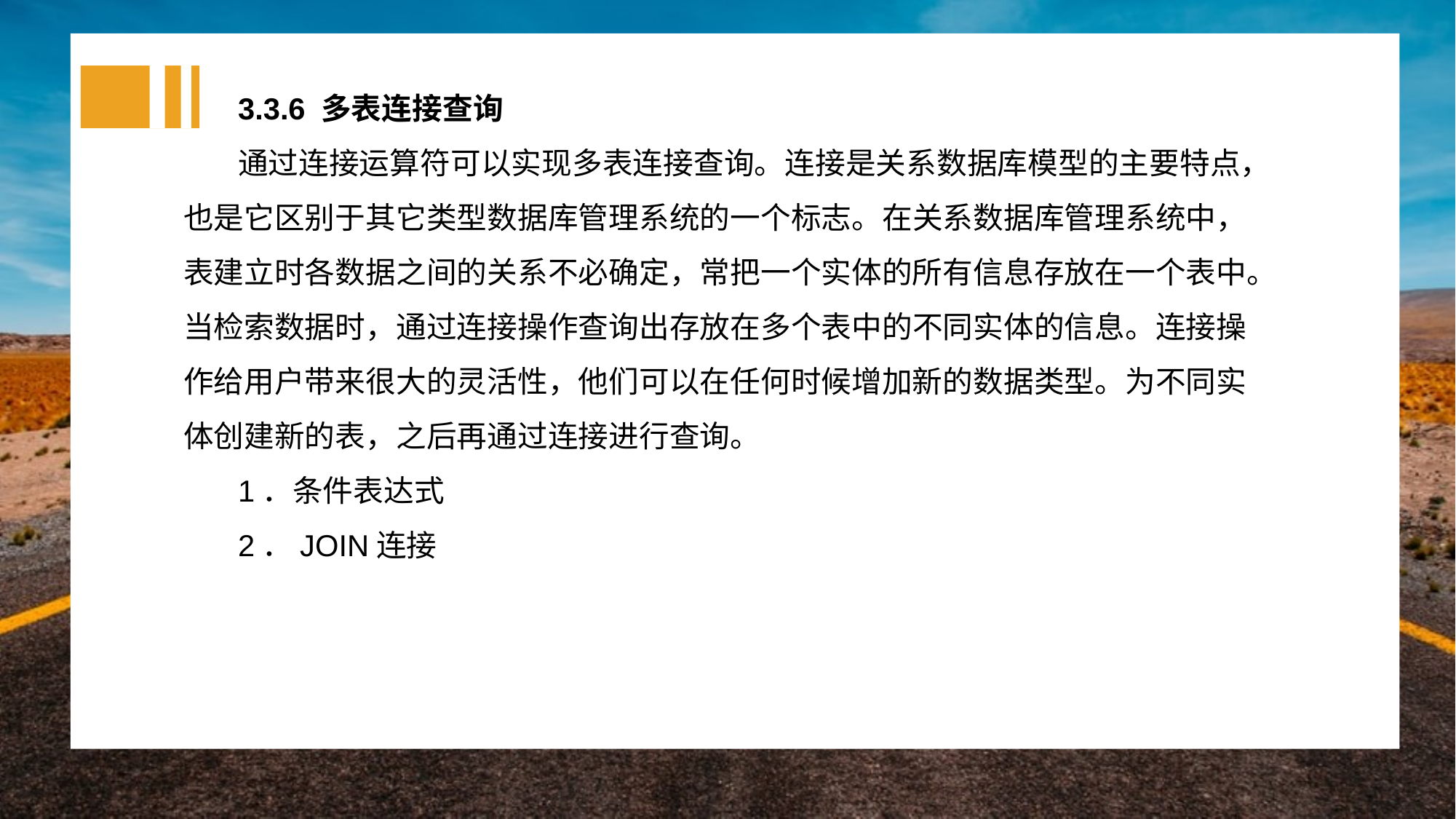

3.3.6 多表连接查询
通过连接运算符可以实现多表连接查询。连接是关系数据库模型的主要特点，也是它区别于其它类型数据库管理系统的一个标志。在关系数据库管理系统中，表建立时各数据之间的关系不必确定，常把一个实体的所有信息存放在一个表中。当检索数据时，通过连接操作查询出存放在多个表中的不同实体的信息。连接操作给用户带来很大的灵活性，他们可以在任何时候增加新的数据类型。为不同实体创建新的表，之后再通过连接进行查询。
1．条件表达式
2．JOIN连接